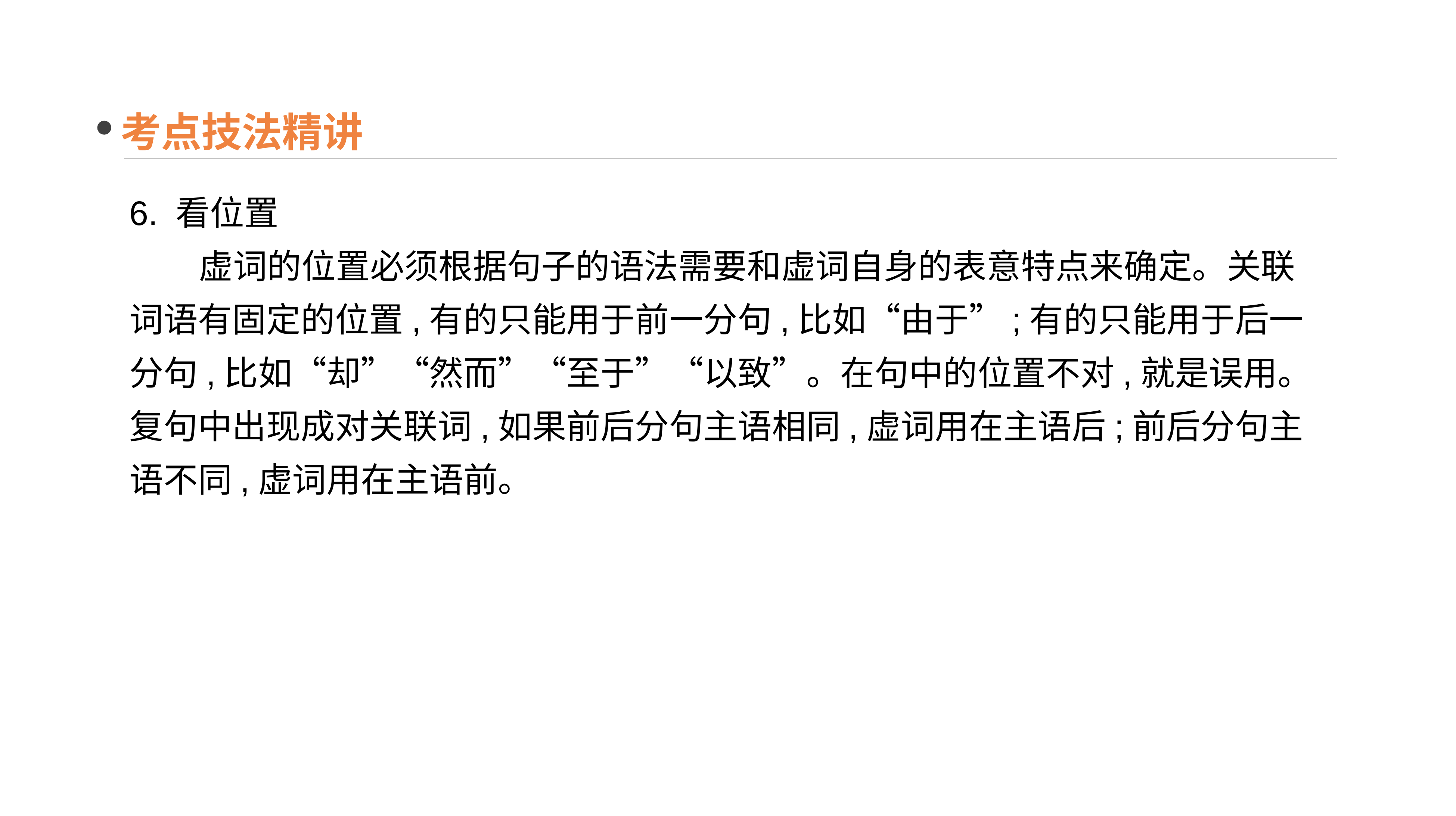

考点技法精讲

6. 看位置
        虚词的位置必须根据句子的语法需要和虚词自身的表意特点来确定。关联词语有固定的位置,有的只能用于前一分句,比如“由于”;有的只能用于后一分句,比如“却”“然而”“至于”“以致”。在句中的位置不对,就是误用。复句中出现成对关联词,如果前后分句主语相同,虚词用在主语后;前后分句主语不同,虚词用在主语前。